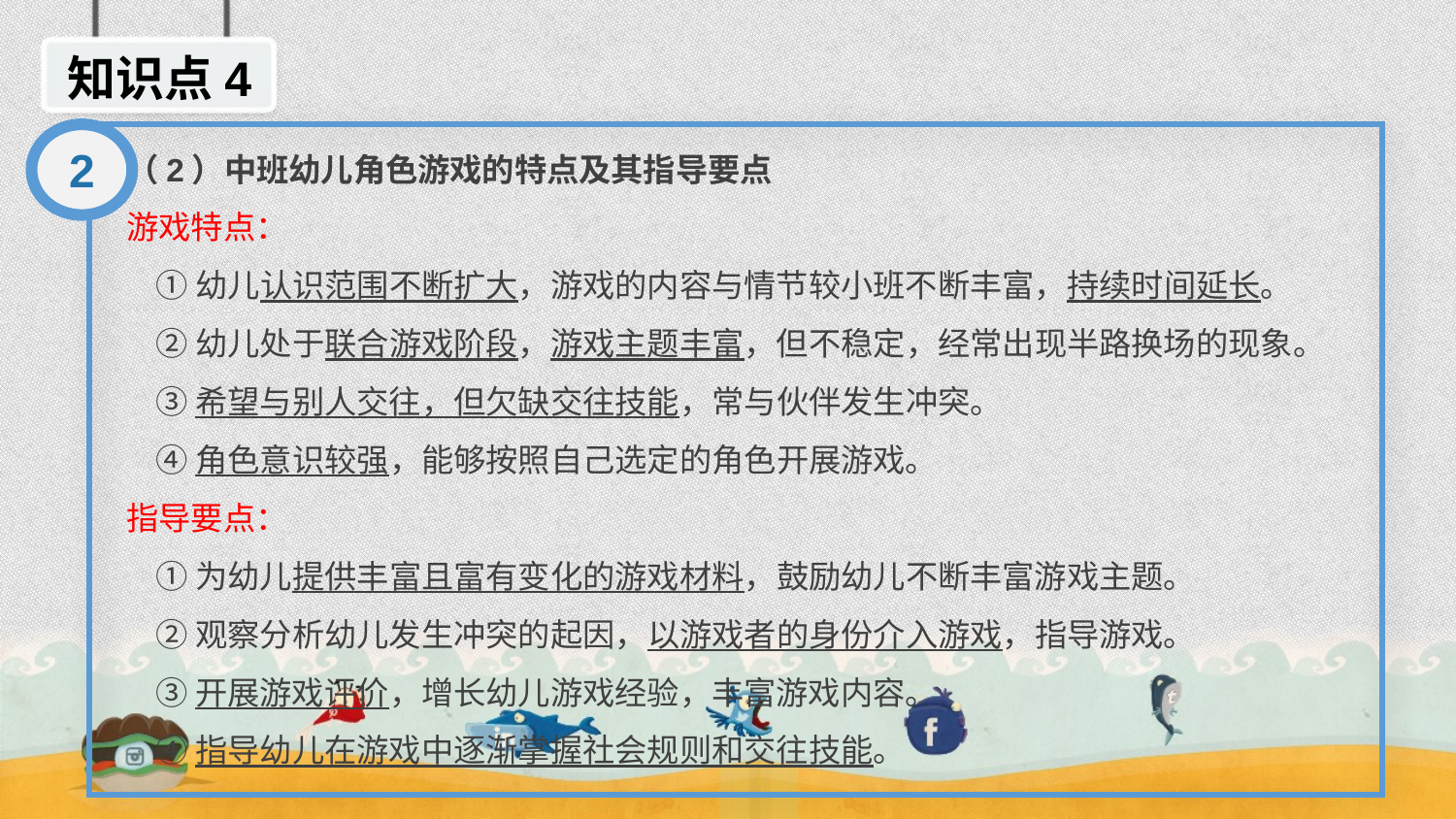

知识点4
2

（2）中班幼儿角色游戏的特点及其指导要点
游戏特点：
    ①幼儿认识范围不断扩大，游戏的内容与情节较小班不断丰富，持续时间延长。
    ②幼儿处于联合游戏阶段，游戏主题丰富，但不稳定，经常出现半路换场的现象。
    ③希望与别人交往，但欠缺交往技能，常与伙伴发生冲突。
    ④角色意识较强，能够按照自己选定的角色开展游戏。
指导要点：
    ①为幼儿提供丰富且富有变化的游戏材料，鼓励幼儿不断丰富游戏主题。
    ②观察分析幼儿发生冲突的起因，以游戏者的身份介入游戏，指导游戏。
    ③开展游戏评价，增长幼儿游戏经验，丰富游戏内容。
    ④指导幼儿在游戏中逐渐掌握社会规则和交往技能。